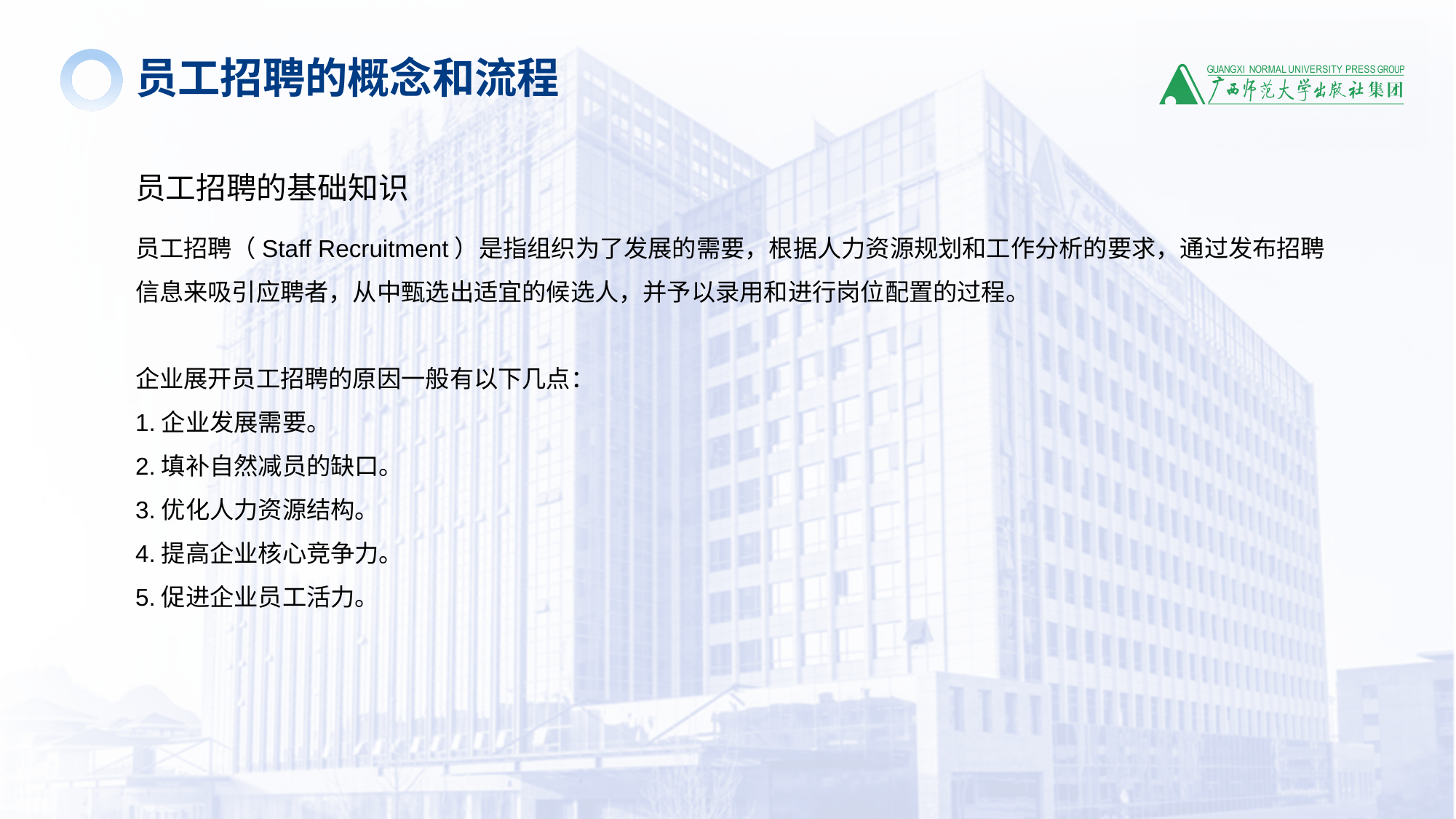

员工招聘的概念和流程

员工招聘的基础知识
员工招聘（Staff Recruitment）是指组织为了发展的需要，根据人力资源规划和工作分析的要求，通过发布招聘信息来吸引应聘者，从中甄选出适宜的候选人，并予以录用和进行岗位配置的过程。

企业展开员工招聘的原因一般有以下几点：
1.企业发展需要。
2.填补自然减员的缺口。
3.优化人力资源结构。
4.提高企业核心竞争力。
5.促进企业员工活力。